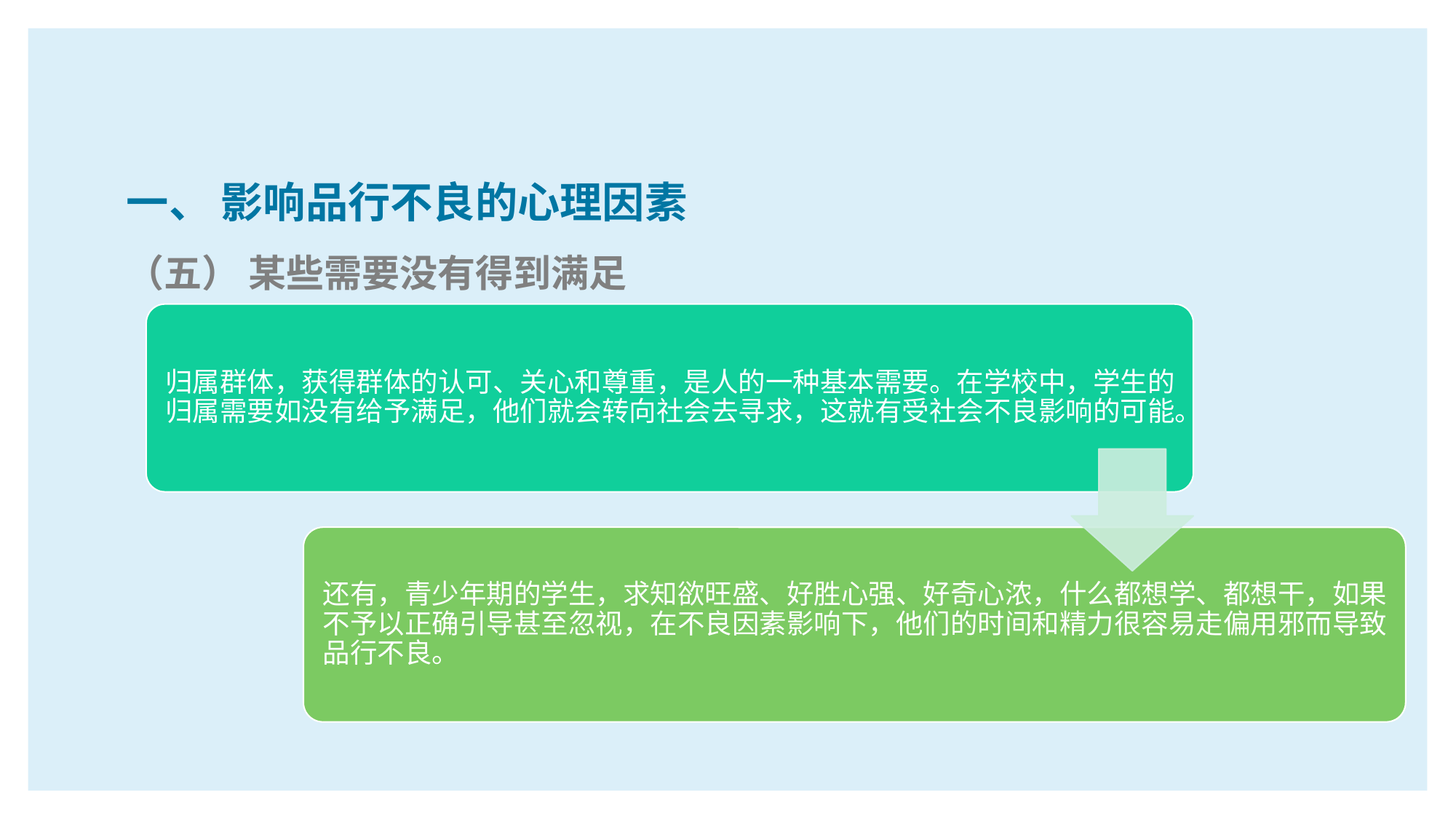

一、 影响品行不良的心理因素
（五） 某些需要没有得到满足

归属群体，获得群体的认可、关心和尊重，是人的一种基本需要。在学校中，学生的归属需要如没有给予满足，他们就会转向社会去寻求，这就有受社会不良影响的可能。
还有，青少年期的学生，求知欲旺盛、好胜心强、好奇心浓，什么都想学、都想干，如果不予以正确引导甚至忽视，在不良因素影响下，他们的时间和精力很容易走偏用邪而导致品行不良。